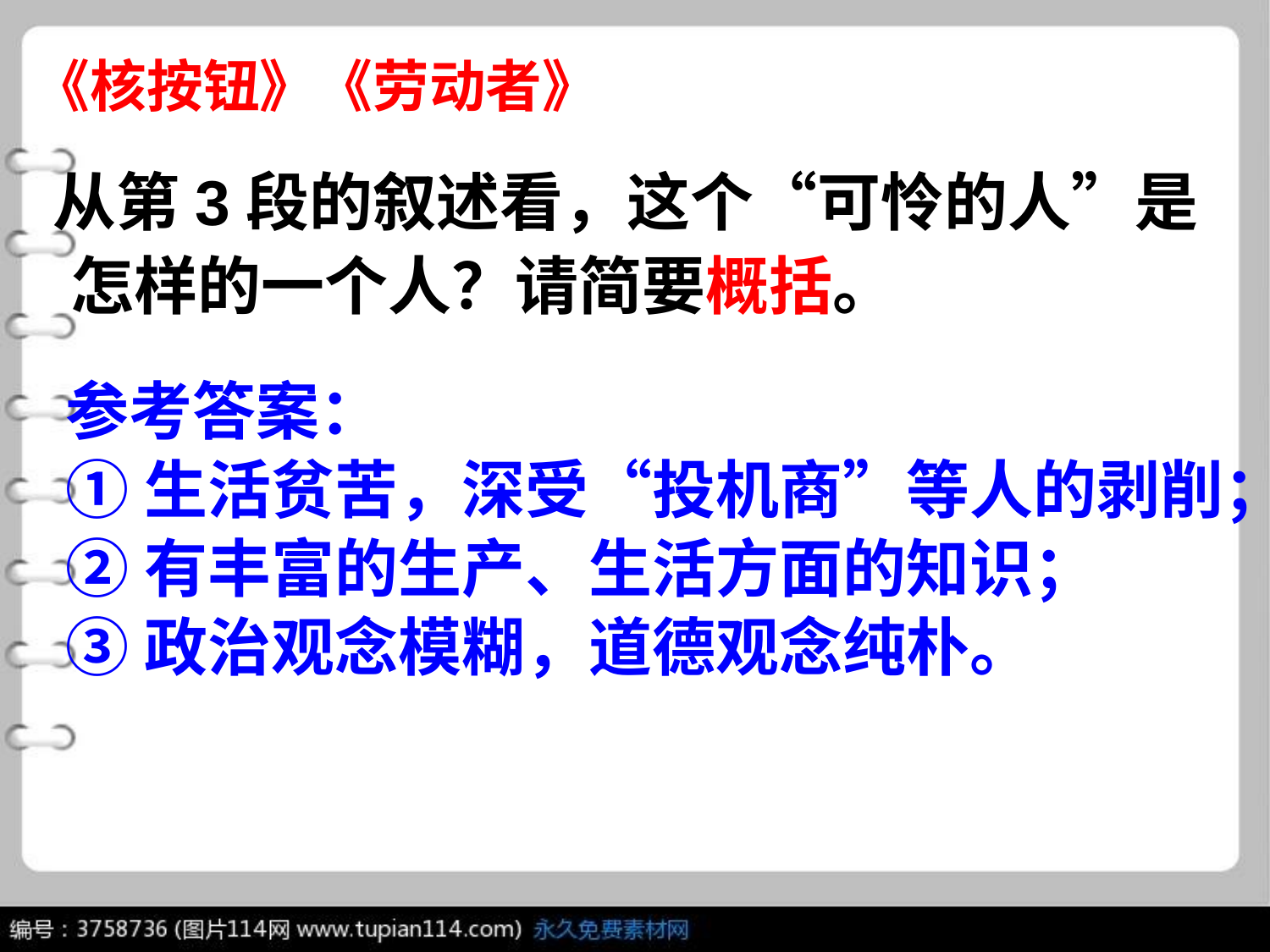

# 《核按钮》《劳动者》
 从第3段的叙述看，这个“可怜的人”是怎样的一个人？请简要概括。
参考答案：
①生活贫苦，深受“投机商”等人的剥削；
②有丰富的生产、生活方面的知识；
③政治观念模糊，道德观念纯朴。